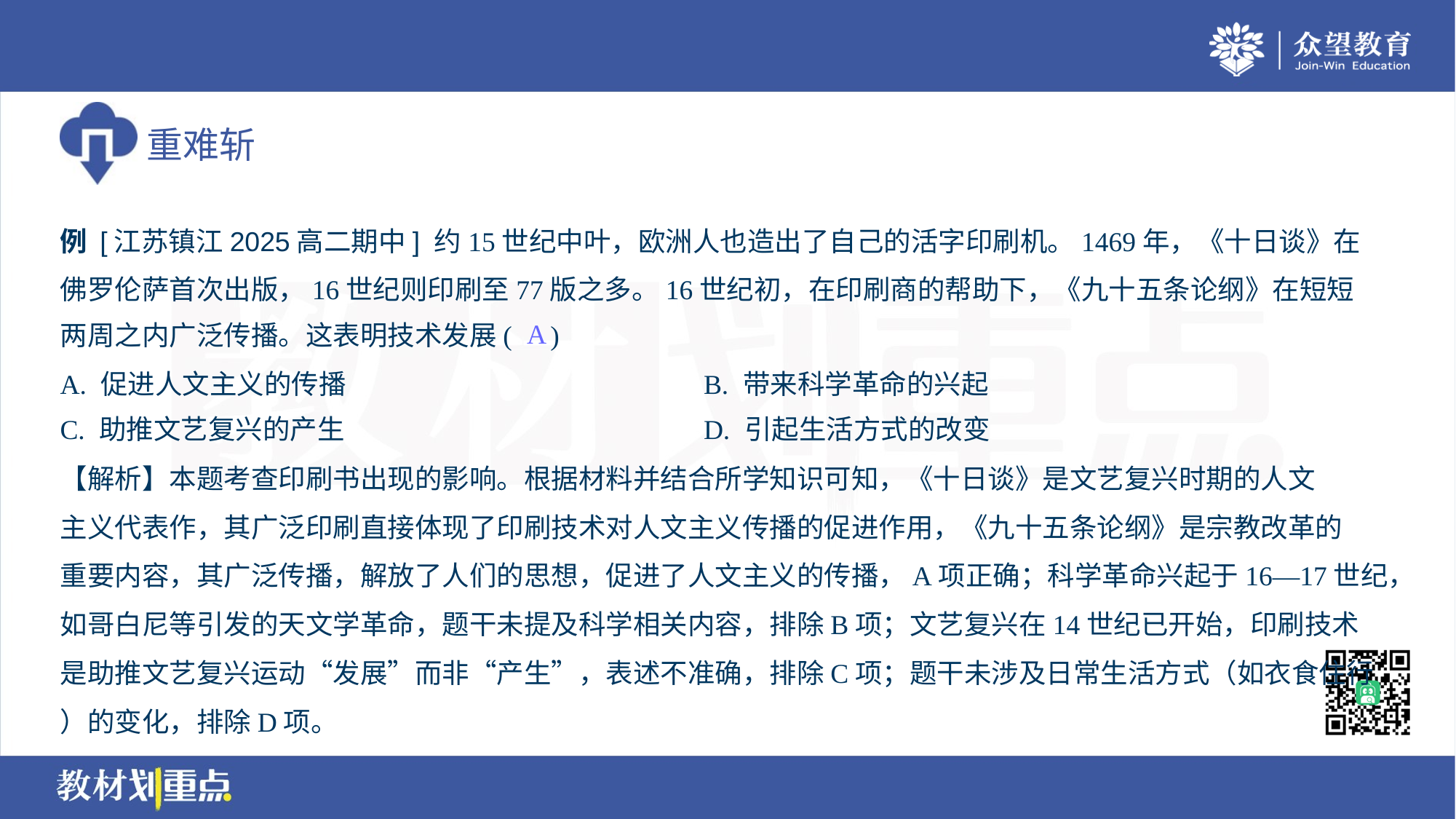

例 [江苏镇江2025高二期中] 约15世纪中叶，欧洲人也造出了自己的活字印刷机。1469年，《十日谈》在
佛罗伦萨首次出版，16世纪则印刷至77版之多。16世纪初，在印刷商的帮助下，《九十五条论纲》在短短
两周之内广泛传播。这表明技术发展(     )
A
A. 促进人文主义的传播	B. 带来科学革命的兴起
C. 助推文艺复兴的产生	D. 引起生活方式的改变
【解析】本题考查印刷书出现的影响。根据材料并结合所学知识可知，《十日谈》是文艺复兴时期的人文
主义代表作，其广泛印刷直接体现了印刷技术对人文主义传播的促进作用，《九十五条论纲》是宗教改革的
重要内容，其广泛传播，解放了人们的思想，促进了人文主义的传播，A项正确；科学革命兴起于16—17世纪，
如哥白尼等引发的天文学革命，题干未提及科学相关内容，排除B项；文艺复兴在14世纪已开始，印刷技术
是助推文艺复兴运动“发展”而非“产生”，表述不准确，排除C项；题干未涉及日常生活方式（如衣食住行
）的变化，排除D项。